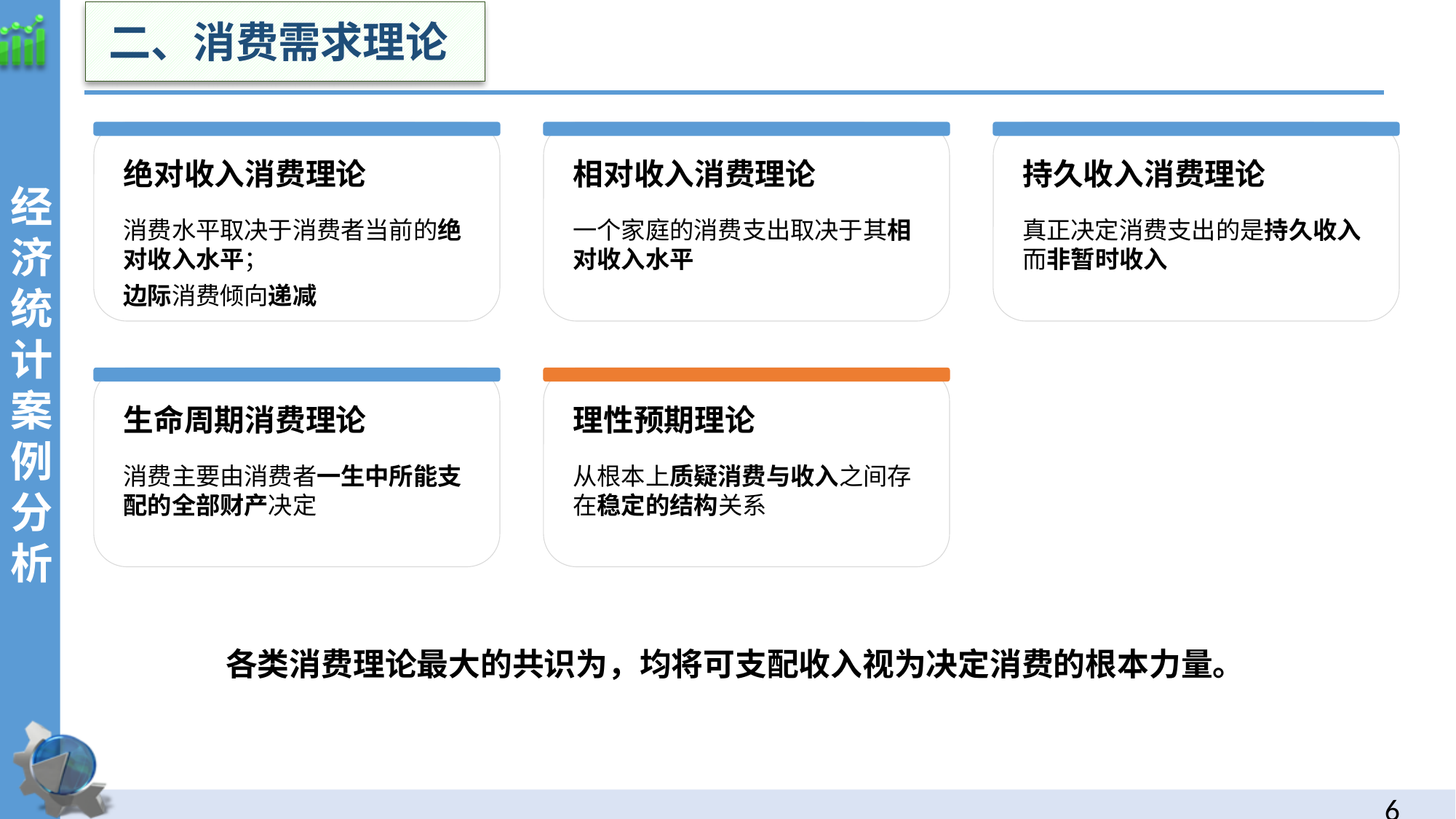

二、消费需求理论

经济统计案例分析

绝对收入消费理论
相对收入消费理论
持久收入消费理论
消费水平取决于消费者当前的绝对收入水平；
边际消费倾向递减
一个家庭的消费支出取决于其相对收入水平
真正决定消费支出的是持久收入而非暂时收入

生命周期消费理论
理性预期理论
消费主要由消费者一生中所能支配的全部财产决定
从根本上质疑消费与收入之间存在稳定的结构关系
各类消费理论最大的共识为，均将可支配收入视为决定消费的根本力量。
6